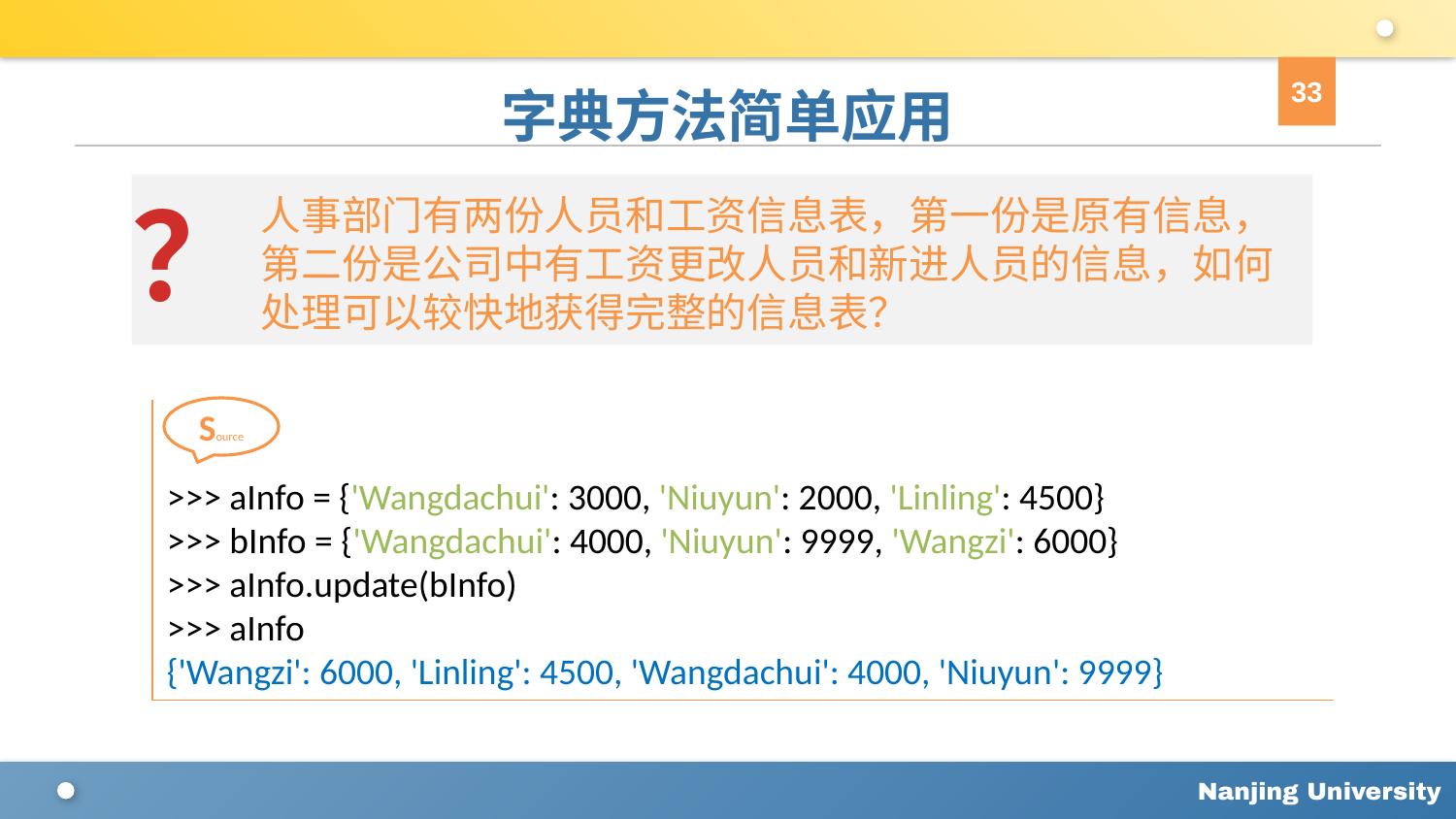

33
# 字典方法简单应用
？

人事部门有两份人员和工资信息表，第一份是原有信息，第二份是公司中有工资更改人员和新进人员的信息，如何处理可以较快地获得完整的信息表？
Source

>>> aInfo = {'Wangdachui': 3000, 'Niuyun': 2000, 'Linling': 4500}
>>> bInfo = {'Wangdachui': 4000, 'Niuyun': 9999, 'Wangzi': 6000}
>>> aInfo.update(bInfo)
>>> aInfo
{'Wangzi': 6000, 'Linling': 4500, 'Wangdachui': 4000, 'Niuyun': 9999}